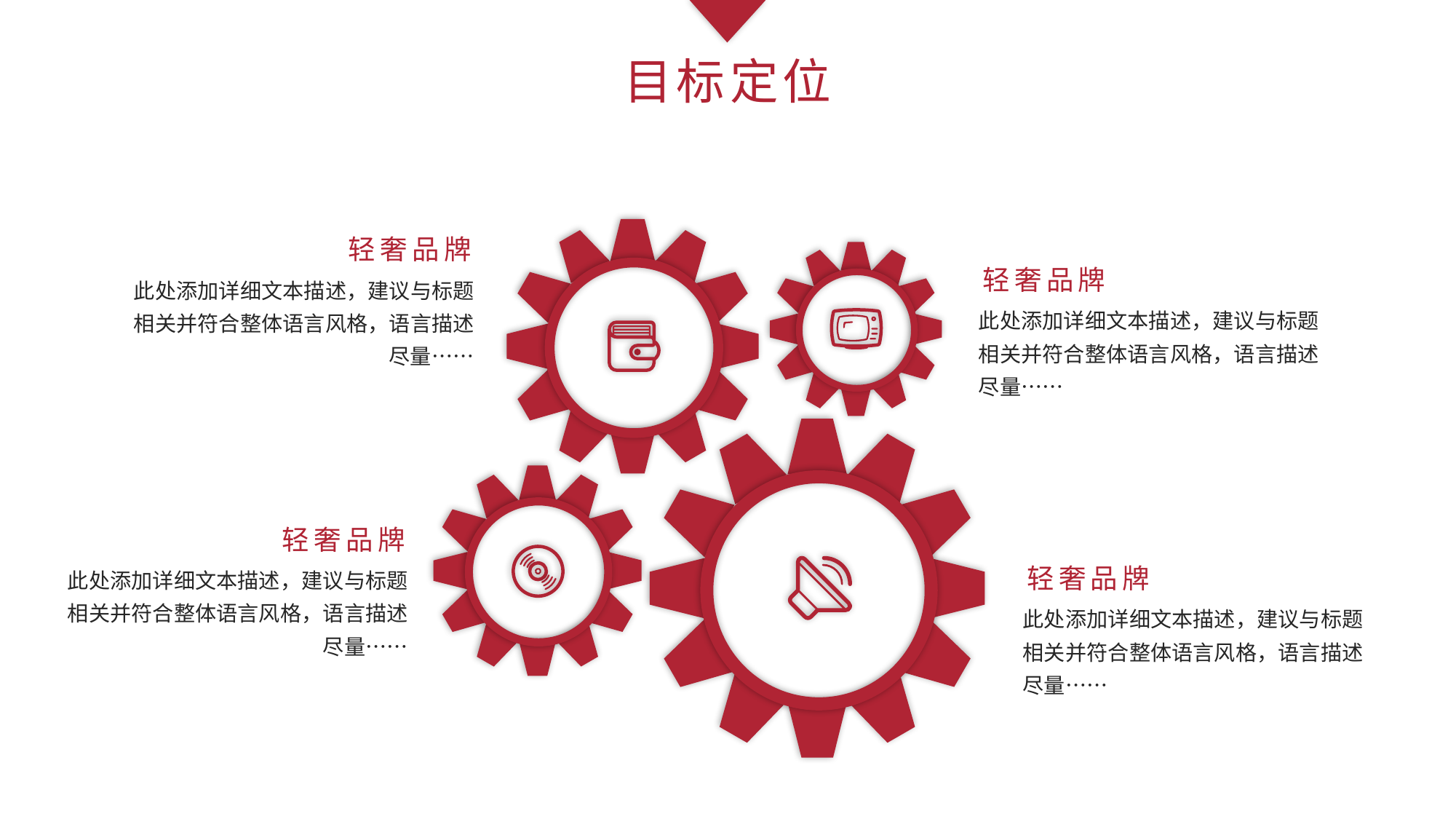

目标定位

轻奢品牌
此处添加详细文本描述，建议与标题相关并符合整体语言风格，语言描述尽量……

轻奢品牌
此处添加详细文本描述，建议与标题相关并符合整体语言风格，语言描述尽量……

轻奢品牌
此处添加详细文本描述，建议与标题相关并符合整体语言风格，语言描述尽量……
轻奢品牌
此处添加详细文本描述，建议与标题相关并符合整体语言风格，语言描述尽量……